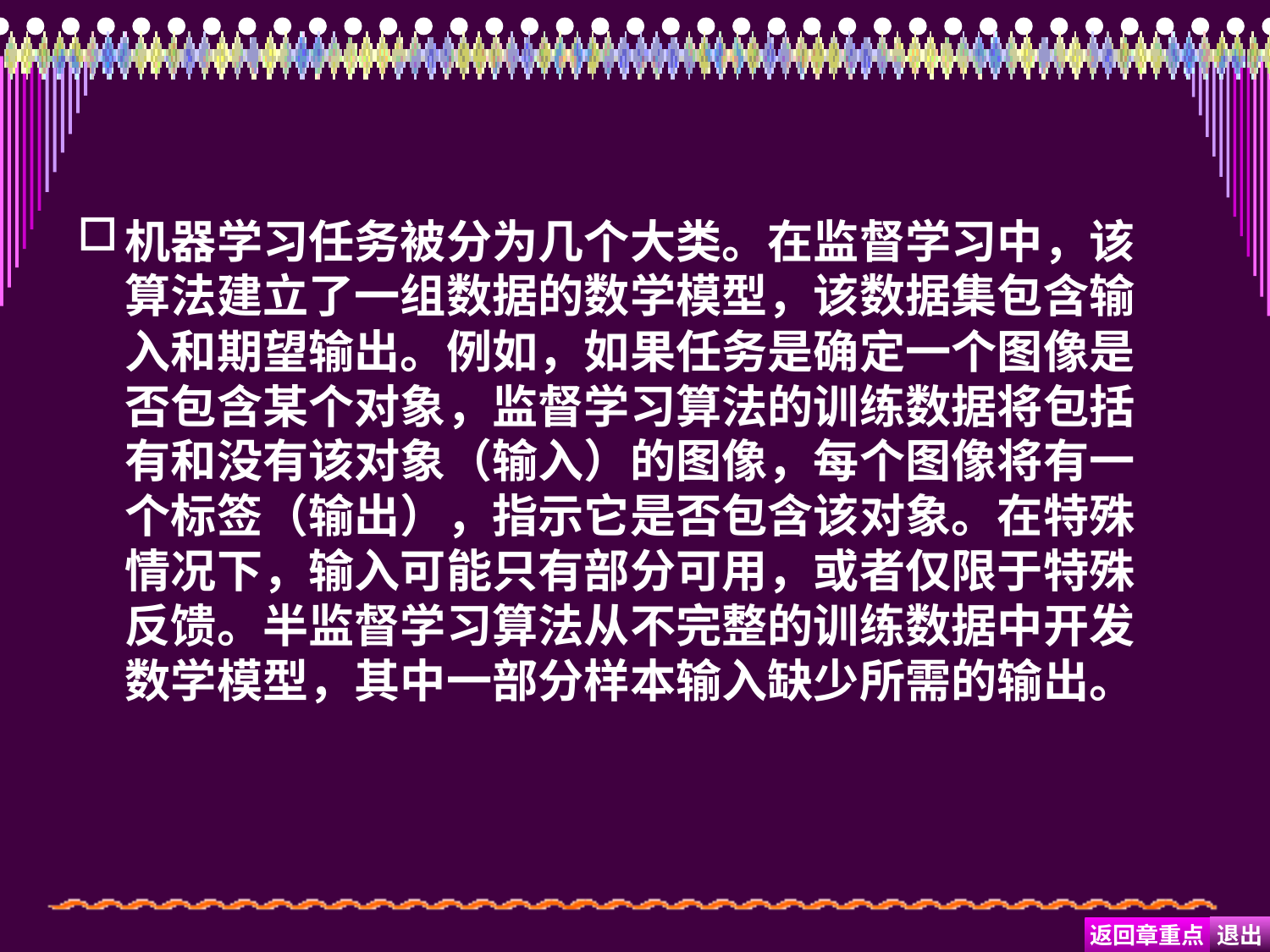

#
机器学习任务被分为几个大类。在监督学习中，该算法建立了一组数据的数学模型，该数据集包含输入和期望输出。例如，如果任务是确定一个图像是否包含某个对象，监督学习算法的训练数据将包括有和没有该对象（输入）的图像，每个图像将有一个标签（输出），指示它是否包含该对象。在特殊情况下，输入可能只有部分可用，或者仅限于特殊反馈。半监督学习算法从不完整的训练数据中开发数学模型，其中一部分样本输入缺少所需的输出。